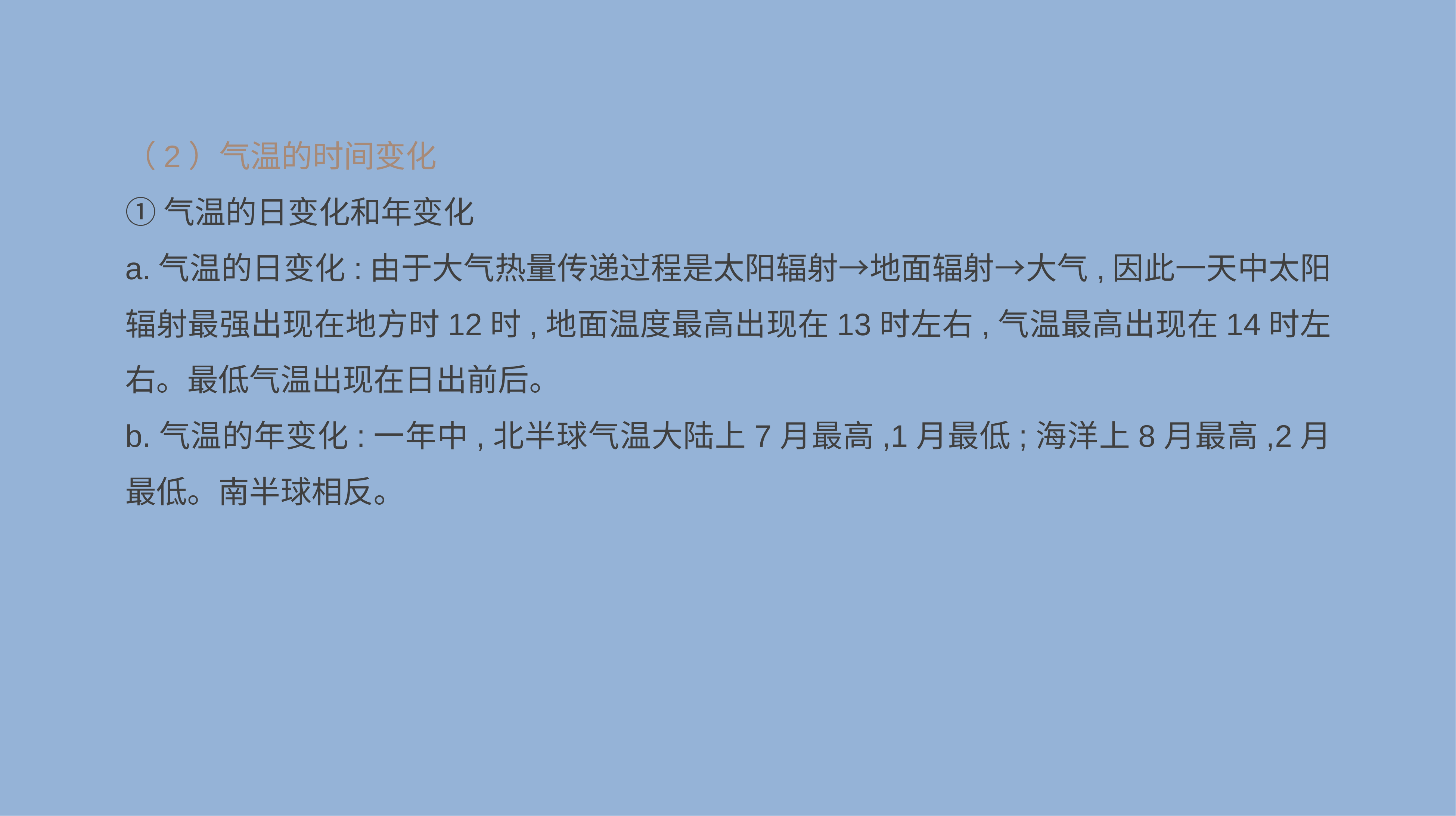

（2）气温的时间变化
①气温的日变化和年变化
a.气温的日变化:由于大气热量传递过程是太阳辐射→地面辐射→大气,因此一天中太阳辐射最强出现在地方时12时,地面温度最高出现在13时左右,气温最高出现在14时左右。最低气温出现在日出前后。
b.气温的年变化:一年中,北半球气温大陆上7月最高,1月最低;海洋上8月最高,2月最低。南半球相反。